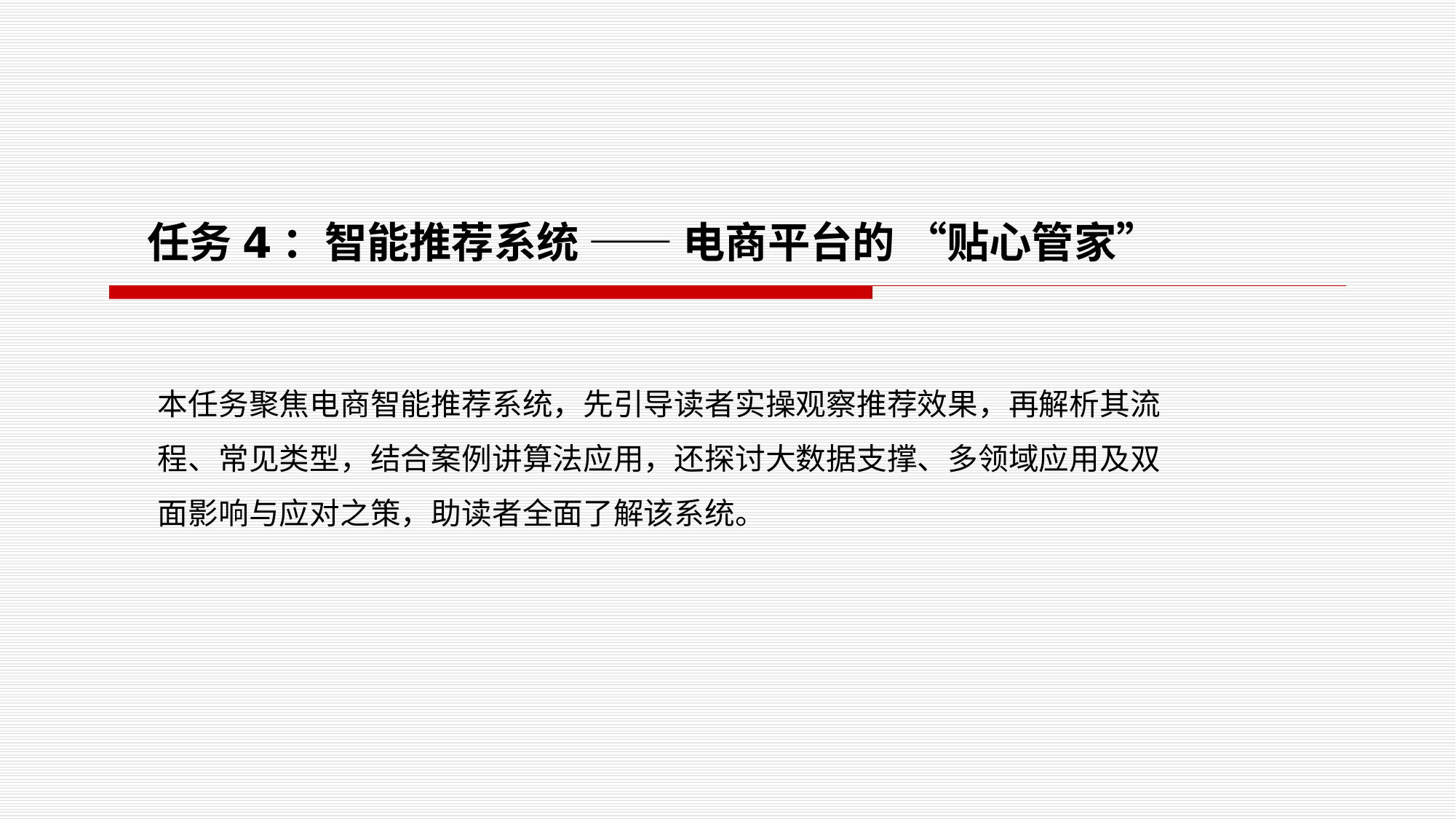

任务4：智能推荐系统 —— 电商平台的 “贴心管家”
本任务聚焦电商智能推荐系统，先引导读者实操观察推荐效果，再解析其流程、常见类型，结合案例讲算法应用，还探讨大数据支撑、多领域应用及双面影响与应对之策，助读者全面了解该系统。
2